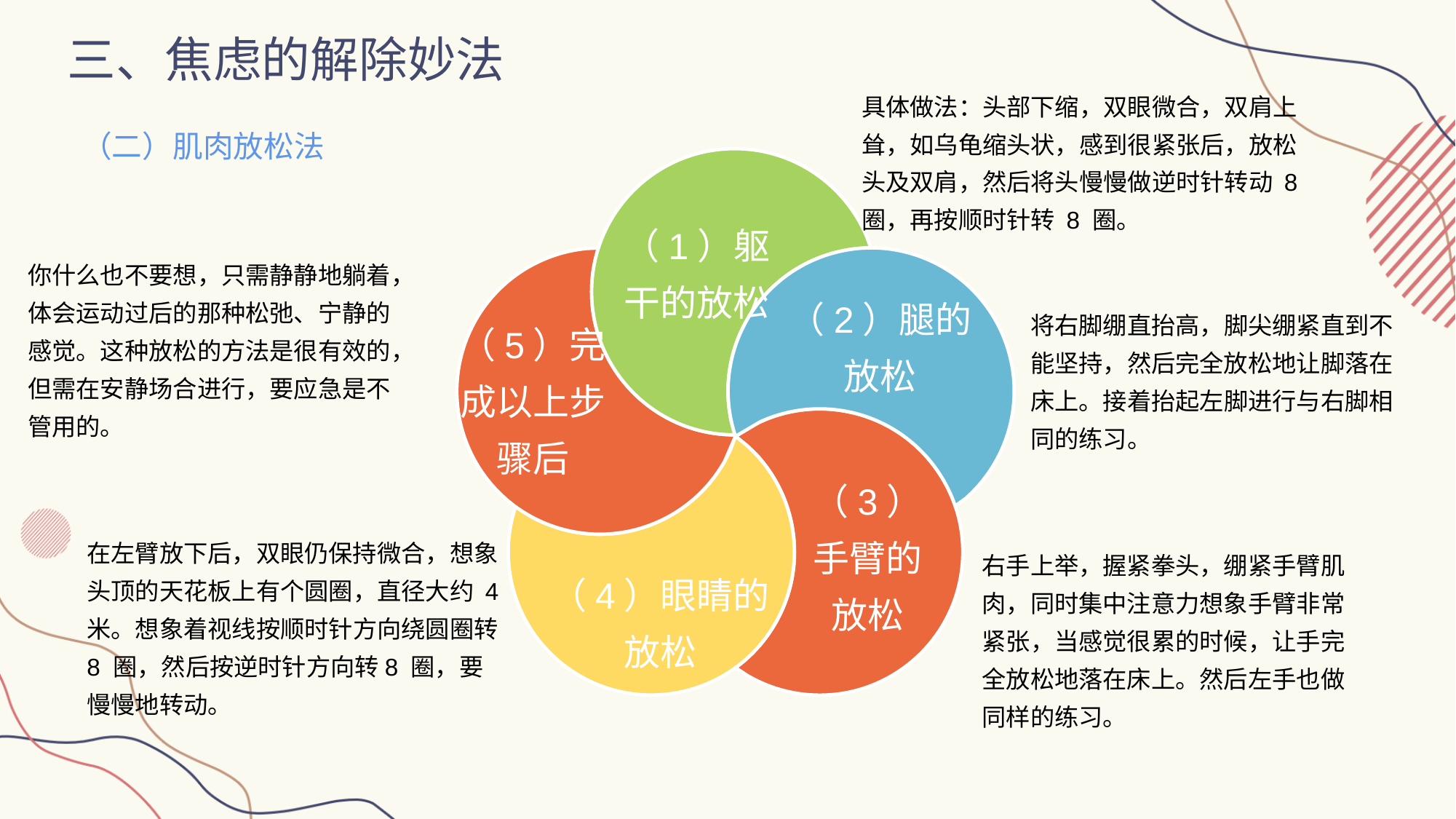

三、焦虑的解除妙法
具体做法：头部下缩，双眼微合，双肩上耸，如乌龟缩头状，感到很紧张后，放松头及双肩，然后将头慢慢做逆时针转动 8 圈，再按顺时针转 8 圈。
（二）肌肉放松法

（1）躯干的放松

你什么也不要想，只需静静地躺着，体会运动过后的那种松弛、宁静的感觉。这种放松的方法是很有效的，但需在安静场合进行，要应急是不管用的。

（2）腿的放松
将右脚绷直抬高，脚尖绷紧直到不能坚持，然后完全放松地让脚落在床上。接着抬起左脚进行与右脚相同的练习。
（5）完成以上步骤后

（3）手臂的放松
在左臂放下后，双眼仍保持微合，想象头顶的天花板上有个圆圈，直径大约 4 米。想象着视线按顺时针方向绕圆圈转 8 圈，然后按逆时针方向转8 圈，要慢慢地转动。
（4）眼睛的放松
右手上举，握紧拳头，绷紧手臂肌肉，同时集中注意力想象手臂非常紧张，当感觉很累的时候，让手完全放松地落在床上。然后左手也做同样的练习。